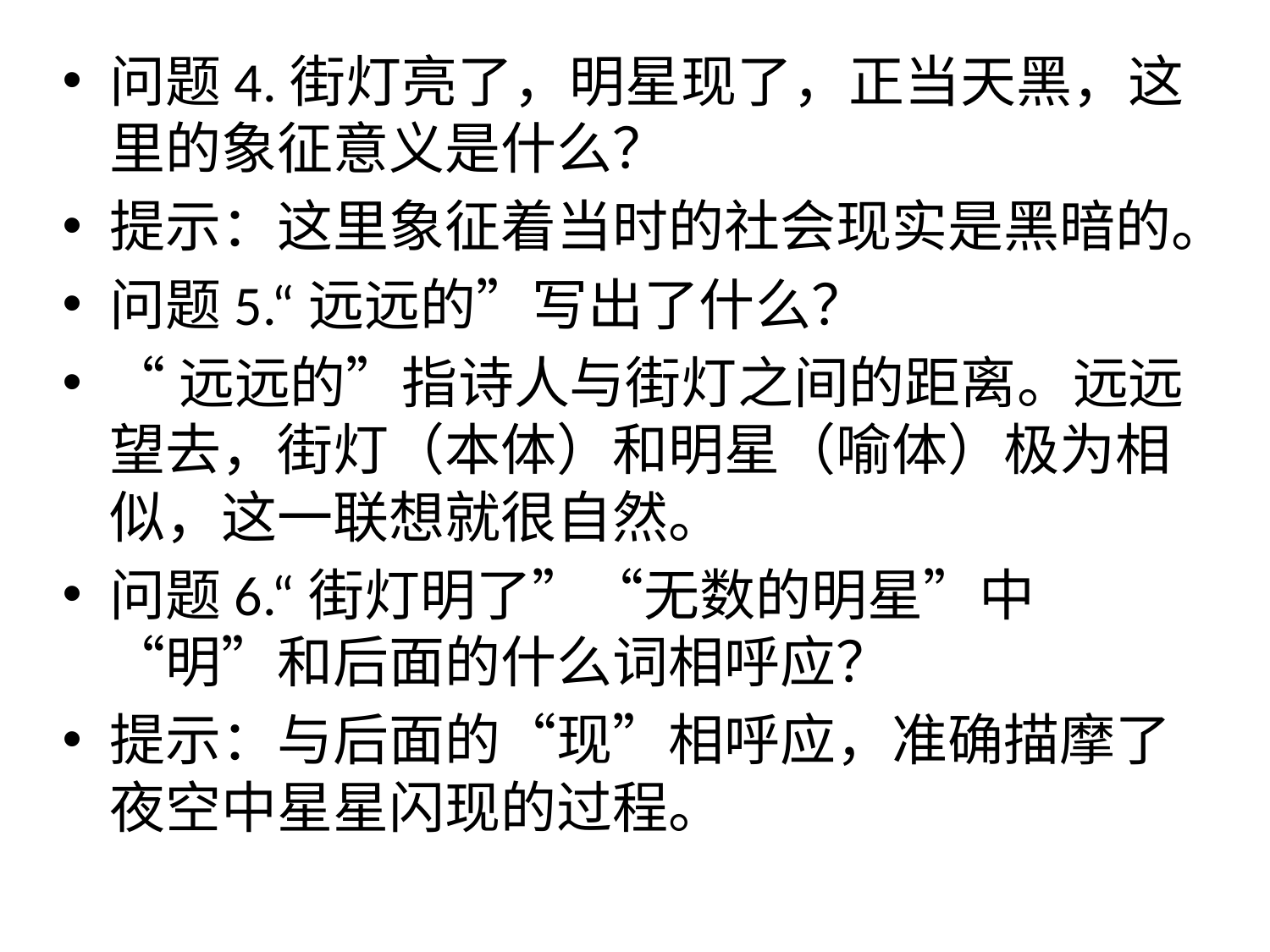

问题4.街灯亮了，明星现了，正当天黑，这里的象征意义是什么？
提示：这里象征着当时的社会现实是黑暗的。
问题5.“远远的”写出了什么？
“远远的”指诗人与街灯之间的距离。远远望去，街灯（本体）和明星（喻体）极为相似，这一联想就很自然。
问题6.“街灯明了”“无数的明星”中“明”和后面的什么词相呼应？
提示：与后面的“现”相呼应，准确描摩了夜空中星星闪现的过程。